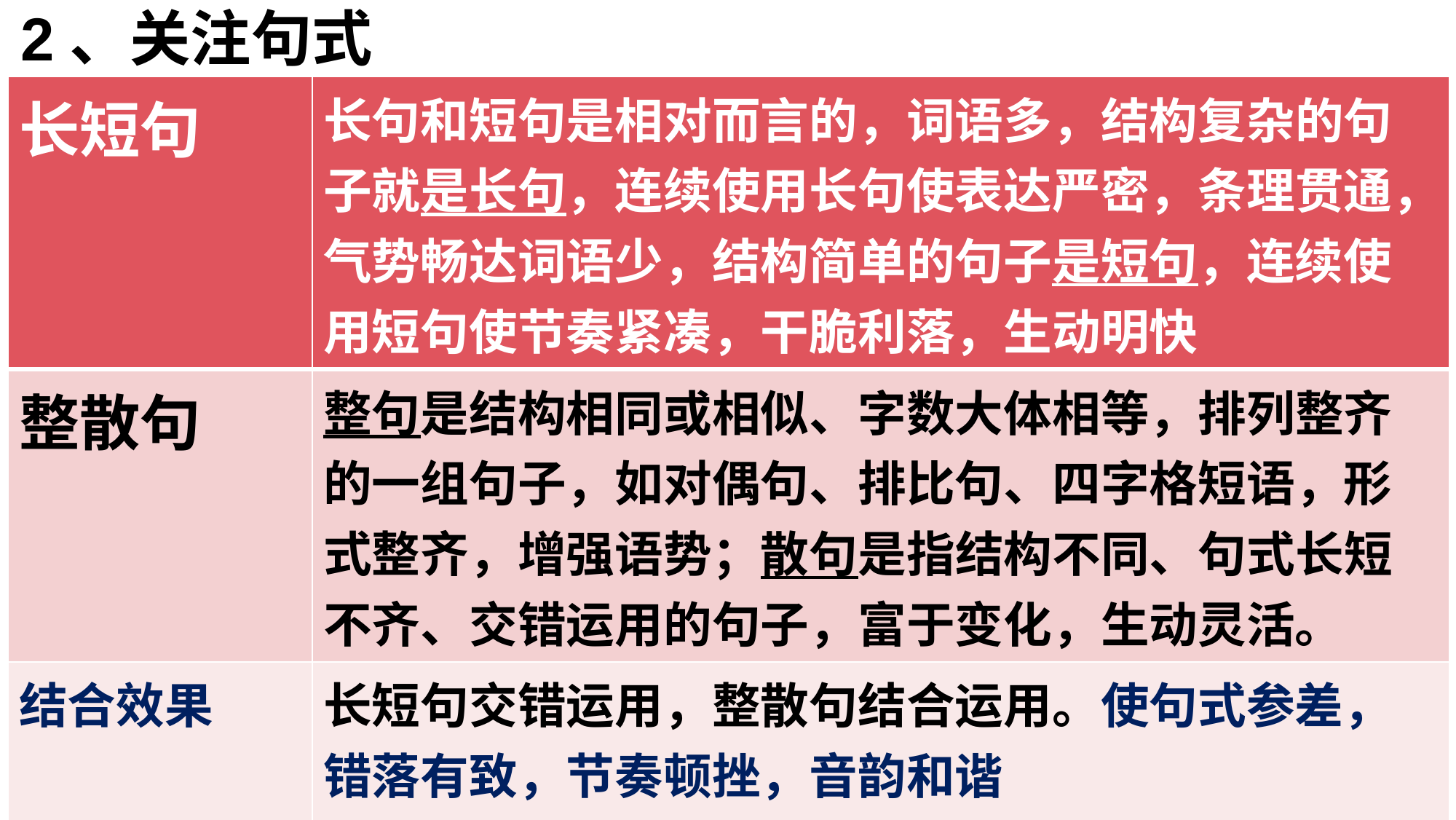

2、关注句式
| 长短句 | 长句和短句是相对而言的，词语多，结构复杂的句子就是长句，连续使用长句使表达严密，条理贯通，气势畅达词语少，结构简单的句子是短句，连续使用短句使节奏紧凑，干脆利落，生动明快 |
| --- | --- |
| 整散句 | 整句是结构相同或相似、字数大体相等，排列整齐的一组句子，如对偶句、排比句、四字格短语，形式整齐，增强语势；散句是指结构不同、句式长短不齐、交错运用的句子，富于变化，生动灵活。 |
| 结合效果 | 长短句交错运用，整散句结合运用。使句式参差，错落有致，节奏顿挫，音韵和谐 |